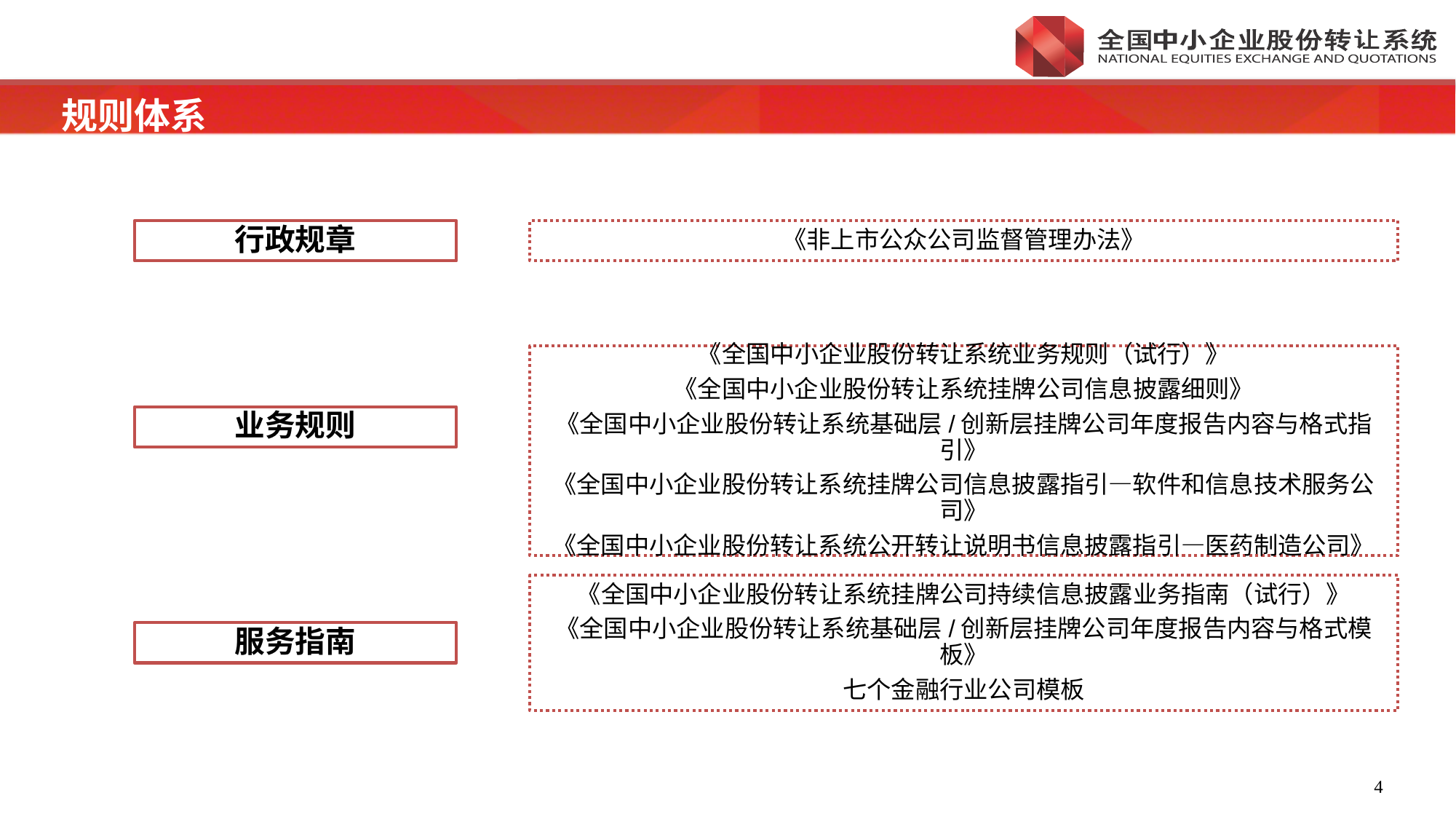

规则体系
行政规章
《非上市公众公司监督管理办法》
《全国中小企业股份转让系统业务规则（试行）》
《全国中小企业股份转让系统挂牌公司信息披露细则》
《全国中小企业股份转让系统基础层/创新层挂牌公司年度报告内容与格式指引》
《全国中小企业股份转让系统挂牌公司信息披露指引—软件和信息技术服务公司》
《全国中小企业股份转让系统公开转让说明书信息披露指引—医药制造公司》

业务规则

《全国中小企业股份转让系统挂牌公司持续信息披露业务指南（试行）》
《全国中小企业股份转让系统基础层/创新层挂牌公司年度报告内容与格式模板》
七个金融行业公司模板
服务指南